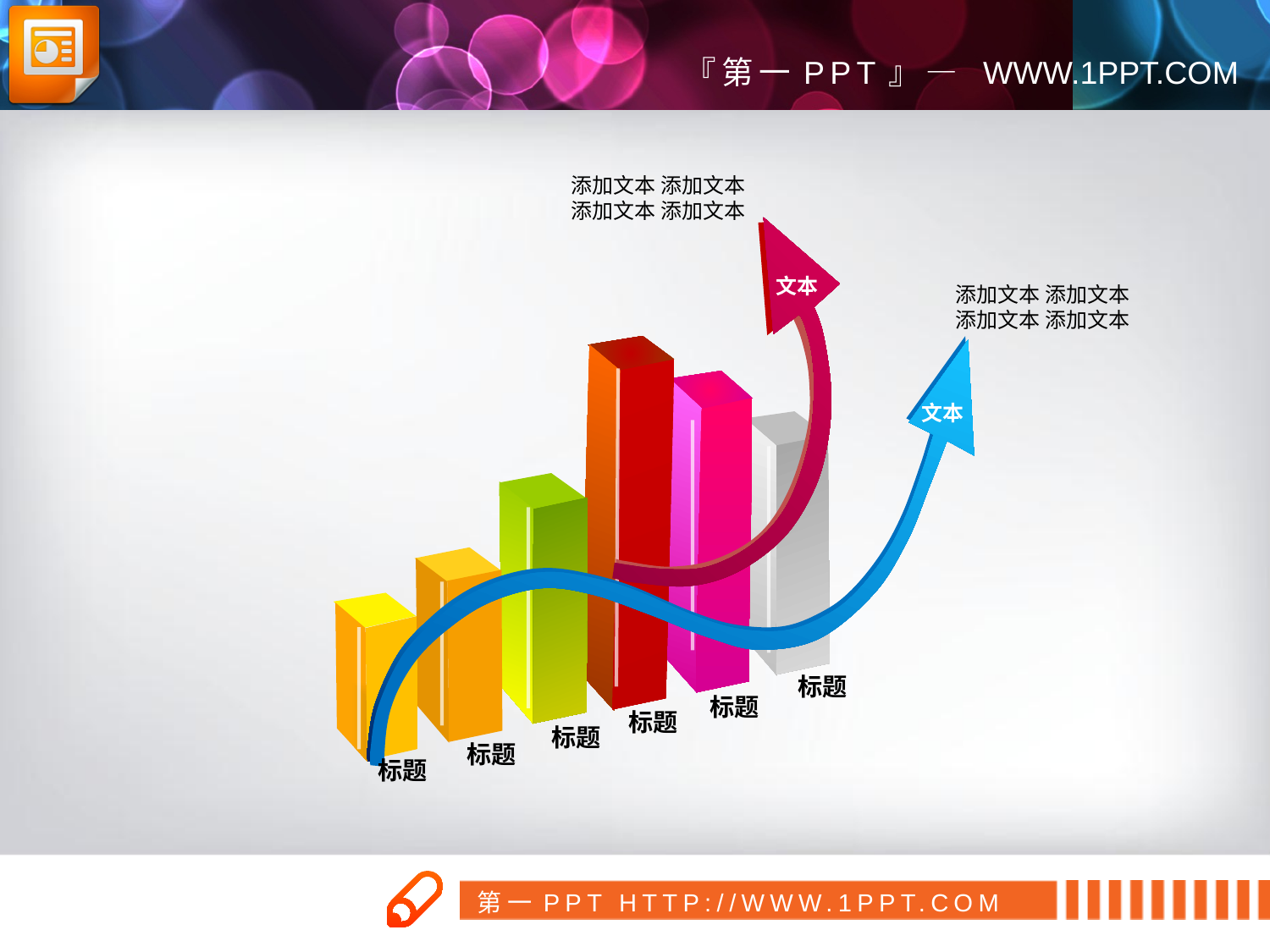

添加文本 添加文本
添加文本 添加文本

文本
添加文本 添加文本
添加文本 添加文本

文本

标题
标题
标题
标题
标题
标题